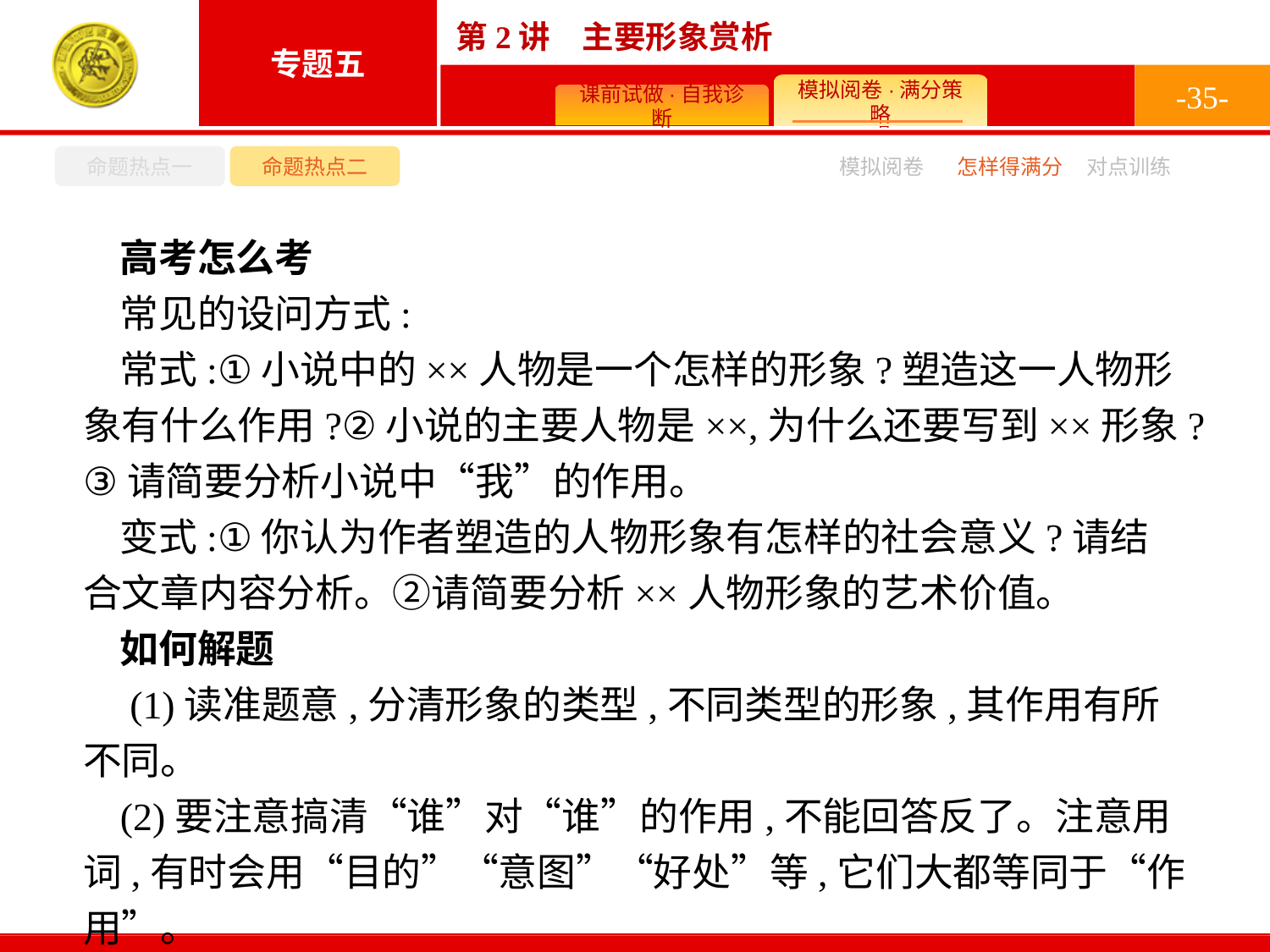

-35-
命题热点一
命题热点二
怎样得满分
模拟阅卷
对点训练
高考怎么考
常见的设问方式:
常式:①小说中的××人物是一个怎样的形象?塑造这一人物形象有什么作用?②小说的主要人物是××,为什么还要写到××形象?③请简要分析小说中“我”的作用。
变式:①你认为作者塑造的人物形象有怎样的社会意义?请结合文章内容分析。②请简要分析××人物形象的艺术价值。
如何解题
 (1)读准题意,分清形象的类型,不同类型的形象,其作用有所不同。
(2)要注意搞清“谁”对“谁”的作用,不能回答反了。注意用词,有时会用“目的”“意图”“好处”等,它们大都等同于“作用”。